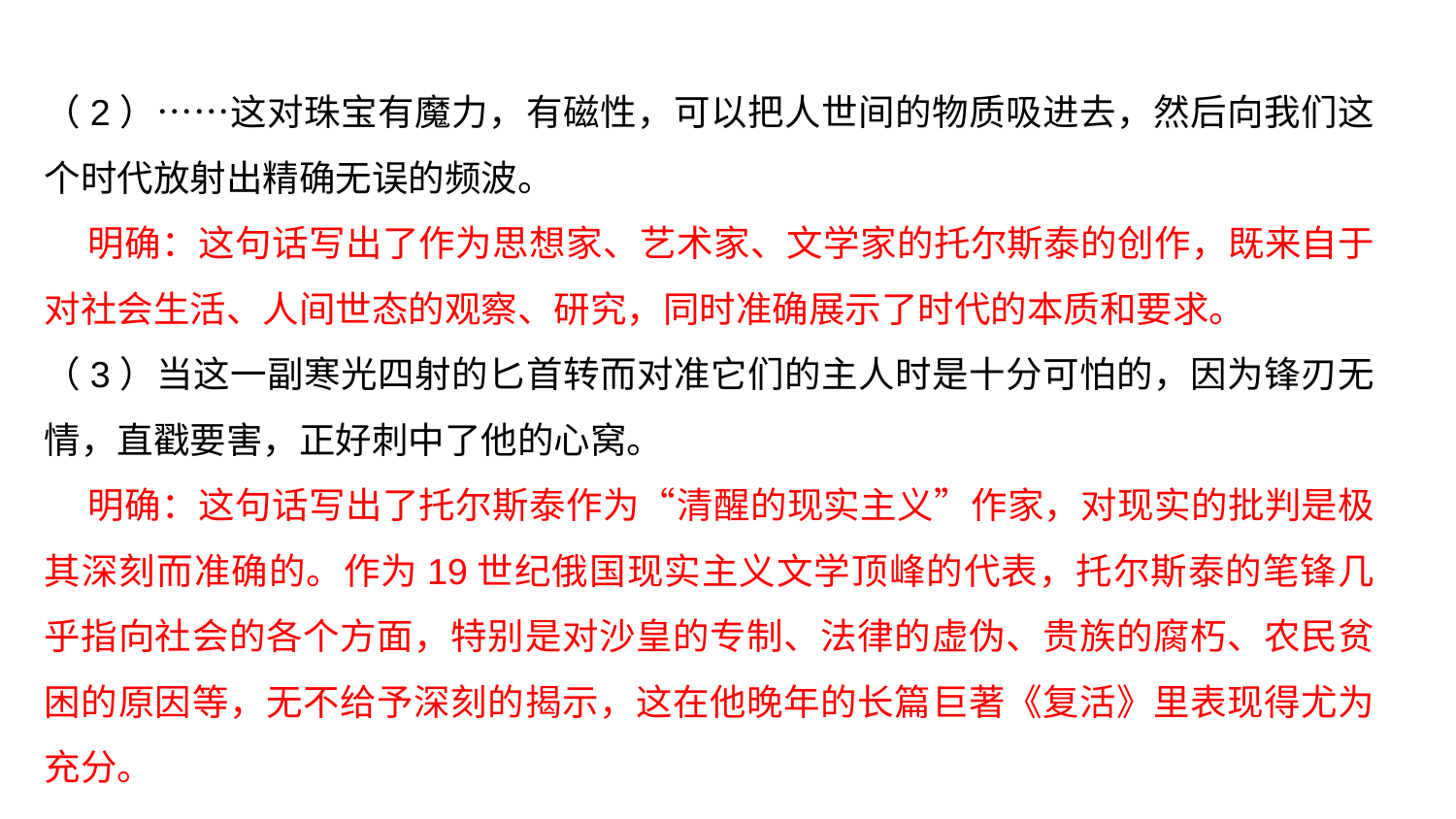

（2）……这对珠宝有魔力，有磁性，可以把人世间的物质吸进去，然后向我们这个时代放射出精确无误的频波。
    明确：这句话写出了作为思想家、艺术家、文学家的托尔斯泰的创作，既来自于对社会生活、人间世态的观察、研究，同时准确展示了时代的本质和要求。
（3）当这一副寒光四射的匕首转而对准它们的主人时是十分可怕的，因为锋刃无情，直戳要害，正好刺中了他的心窝。
    明确：这句话写出了托尔斯泰作为“清醒的现实主义”作家，对现实的批判是极其深刻而准确的。作为19世纪俄国现实主义文学顶峰的代表，托尔斯泰的笔锋几乎指向社会的各个方面，特别是对沙皇的专制、法律的虚伪、贵族的腐朽、农民贫困的原因等，无不给予深刻的揭示，这在他晚年的长篇巨著《复活》里表现得尤为充分。